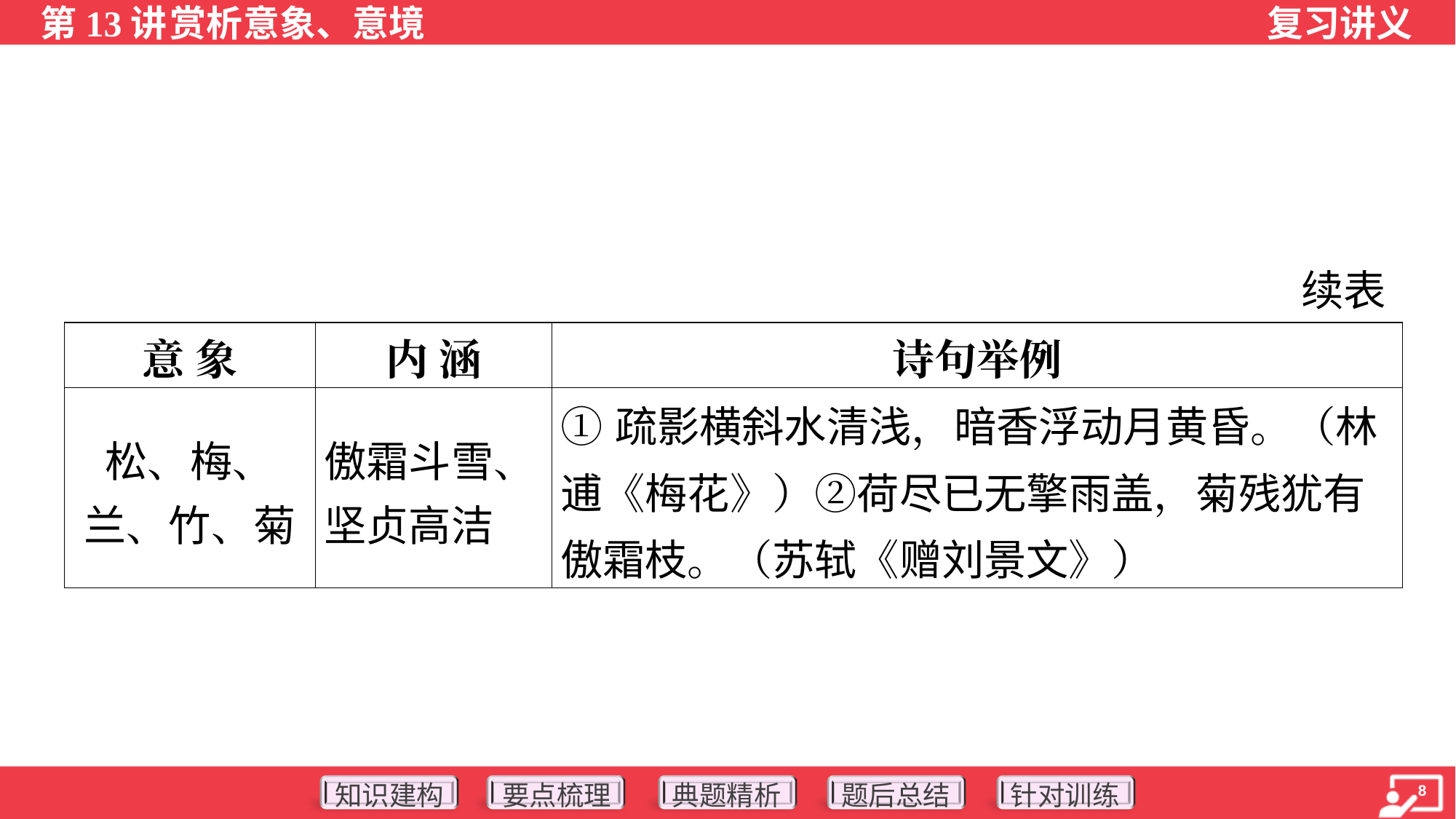

续表
| 意 象 | 内 涵 | 诗句举例 |
| --- | --- | --- |
| 松、梅、 兰、竹、菊 | 傲霜斗雪、 坚贞高洁 | ①疏影横斜水清浅，暗香浮动月黄昏。（林逋《梅花》）②荷尽已无擎雨盖，菊残犹有傲霜枝。（苏轼《赠刘景文》） |